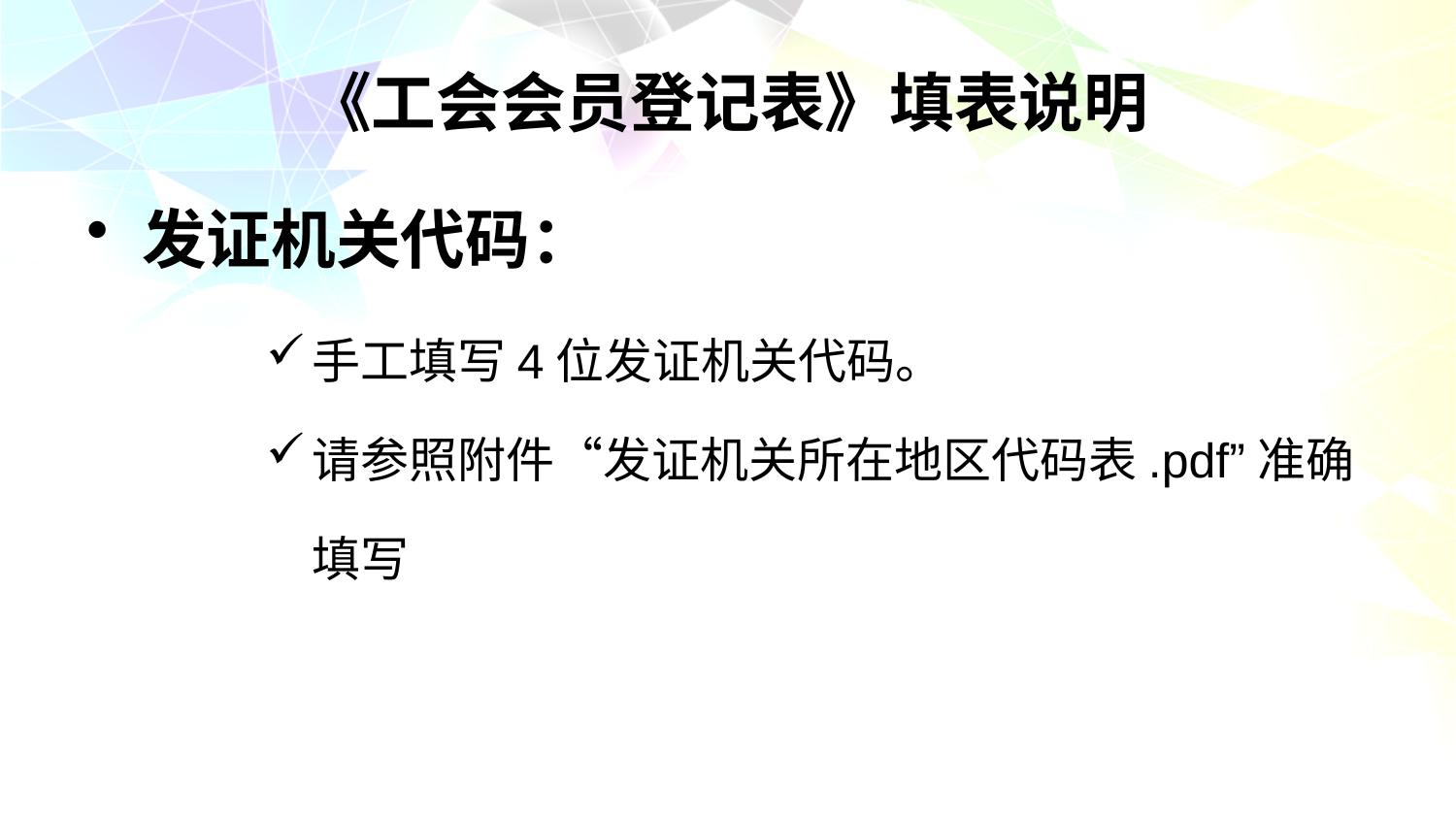

# 《工会会员登记表》填表说明
发证机关代码：
手工填写4位发证机关代码。
请参照附件“发证机关所在地区代码表.pdf”准确填写